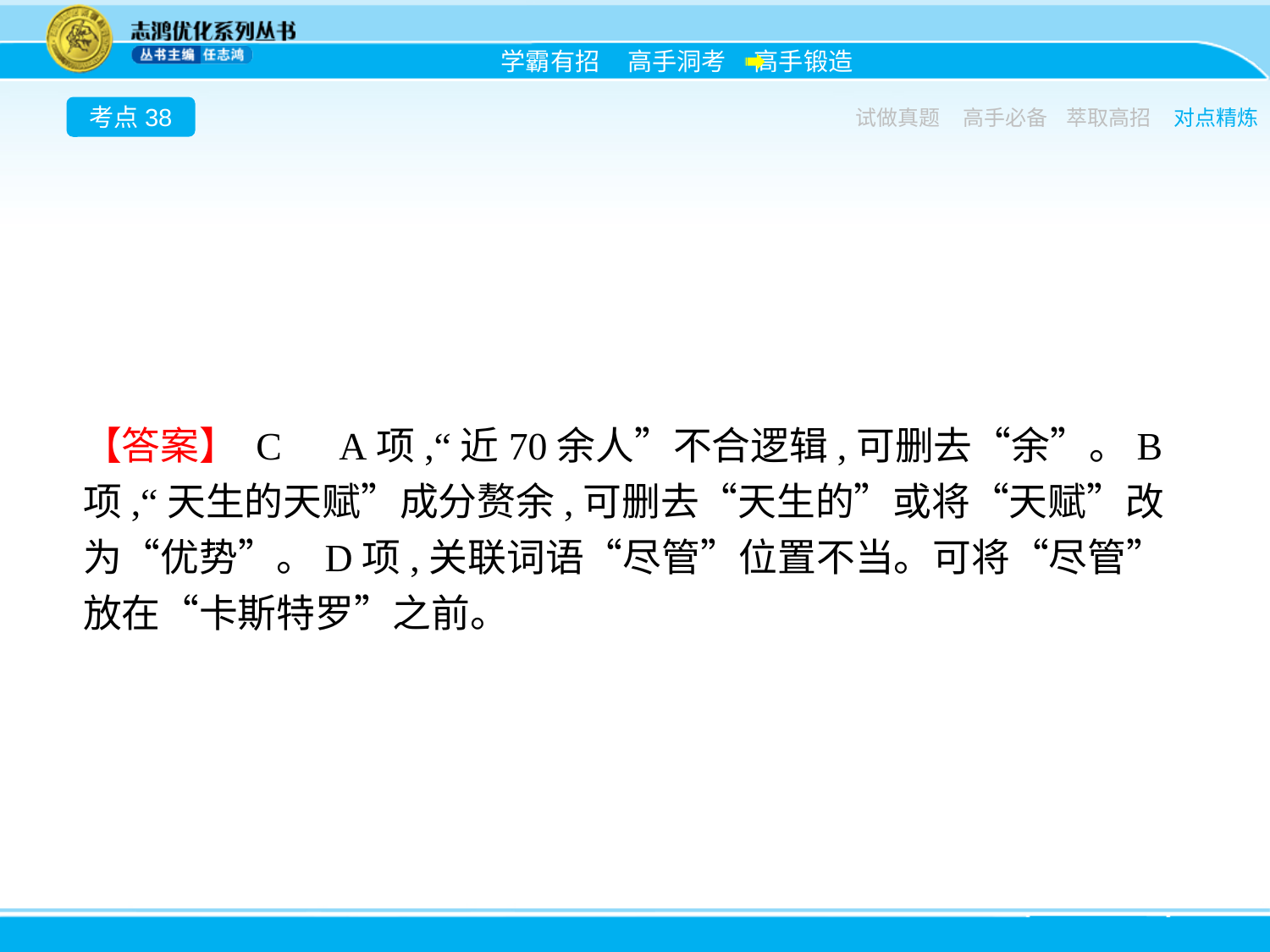

考点38
试做真题
高手必备
萃取高招
对点精炼
【答案】 C　A项,“近70余人”不合逻辑,可删去“余”。B项,“天生的天赋”成分赘余,可删去“天生的”或将“天赋”改为“优势”。D项,关联词语“尽管”位置不当。可将“尽管”放在“卡斯特罗”之前。